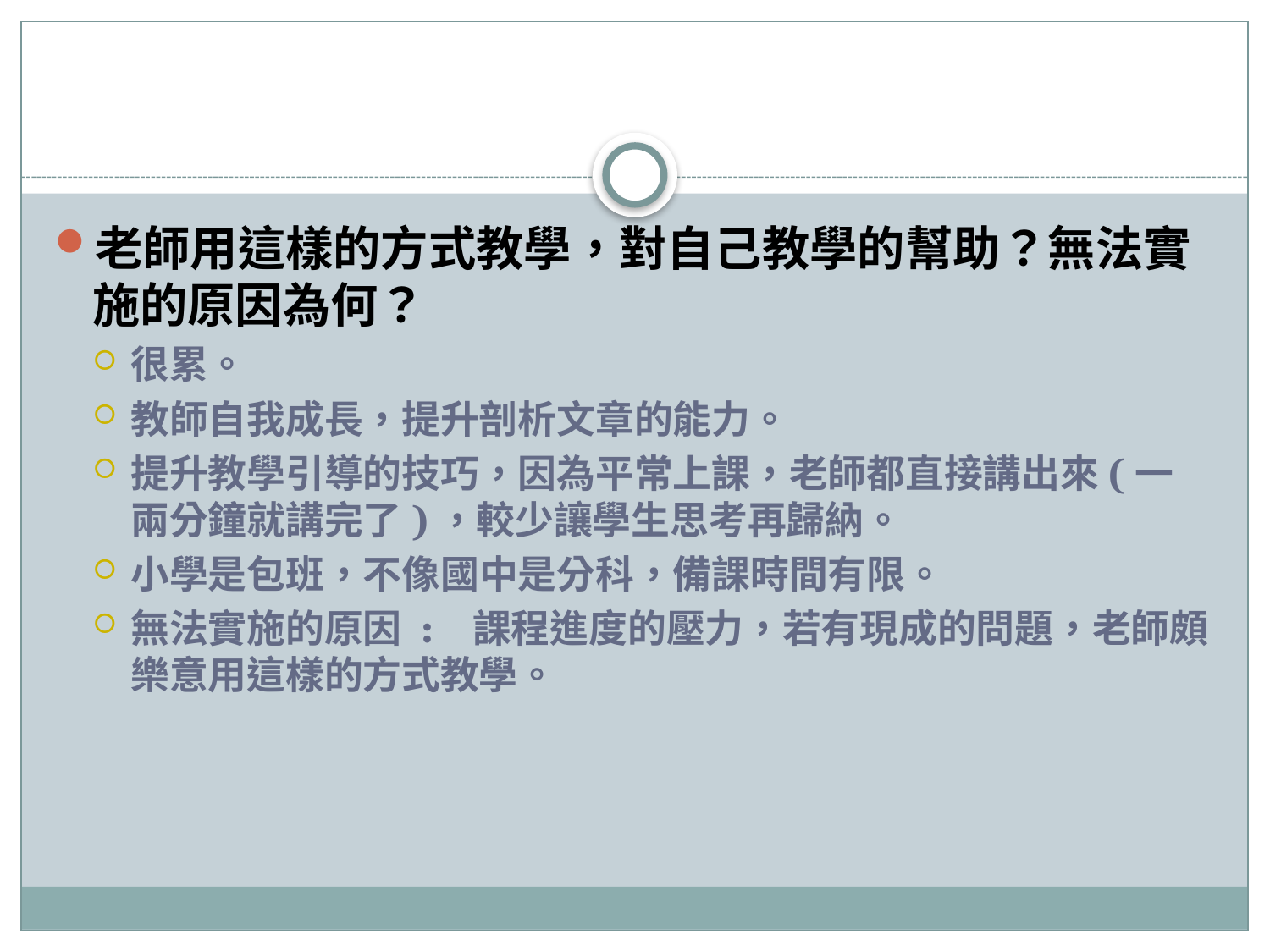

#
老師用這樣的方式教學，對自己教學的幫助？無法實施的原因為何？
很累。
教師自我成長，提升剖析文章的能力。
提升教學引導的技巧，因為平常上課，老師都直接講出來(一兩分鐘就講完了)，較少讓學生思考再歸納。
小學是包班，不像國中是分科，備課時間有限。
無法實施的原因 :   課程進度的壓力，若有現成的問題，老師頗樂意用這樣的方式教學。